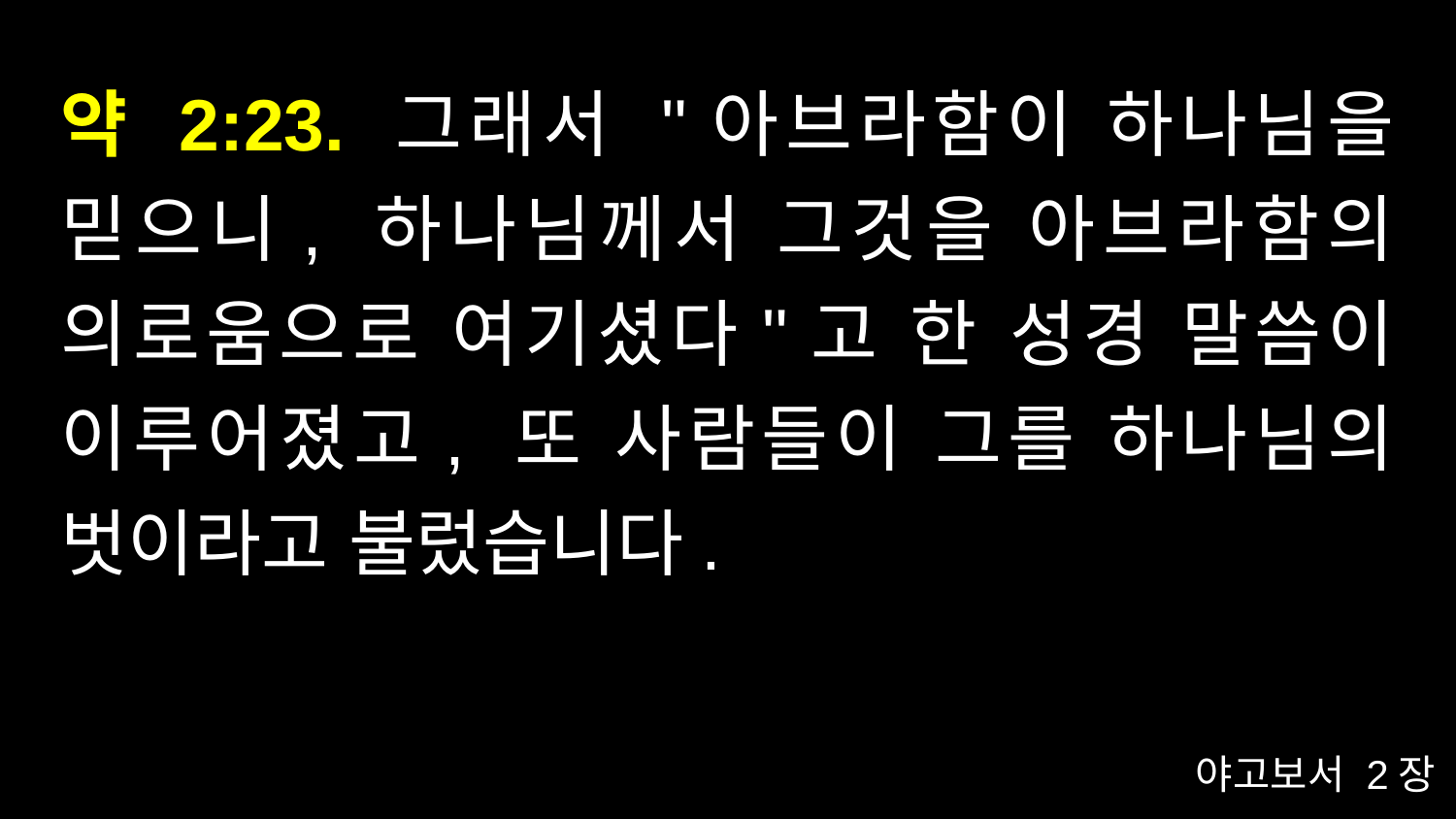

# 약 2:23. 그래서 "아브라함이 하나님을 믿으니, 하나님께서 그것을 아브라함의 의로움으로 여기셨다"고 한 성경 말씀이 이루어졌고, 또 사람들이 그를 하나님의 벗이라고 불렀습니다.
야고보서 2장